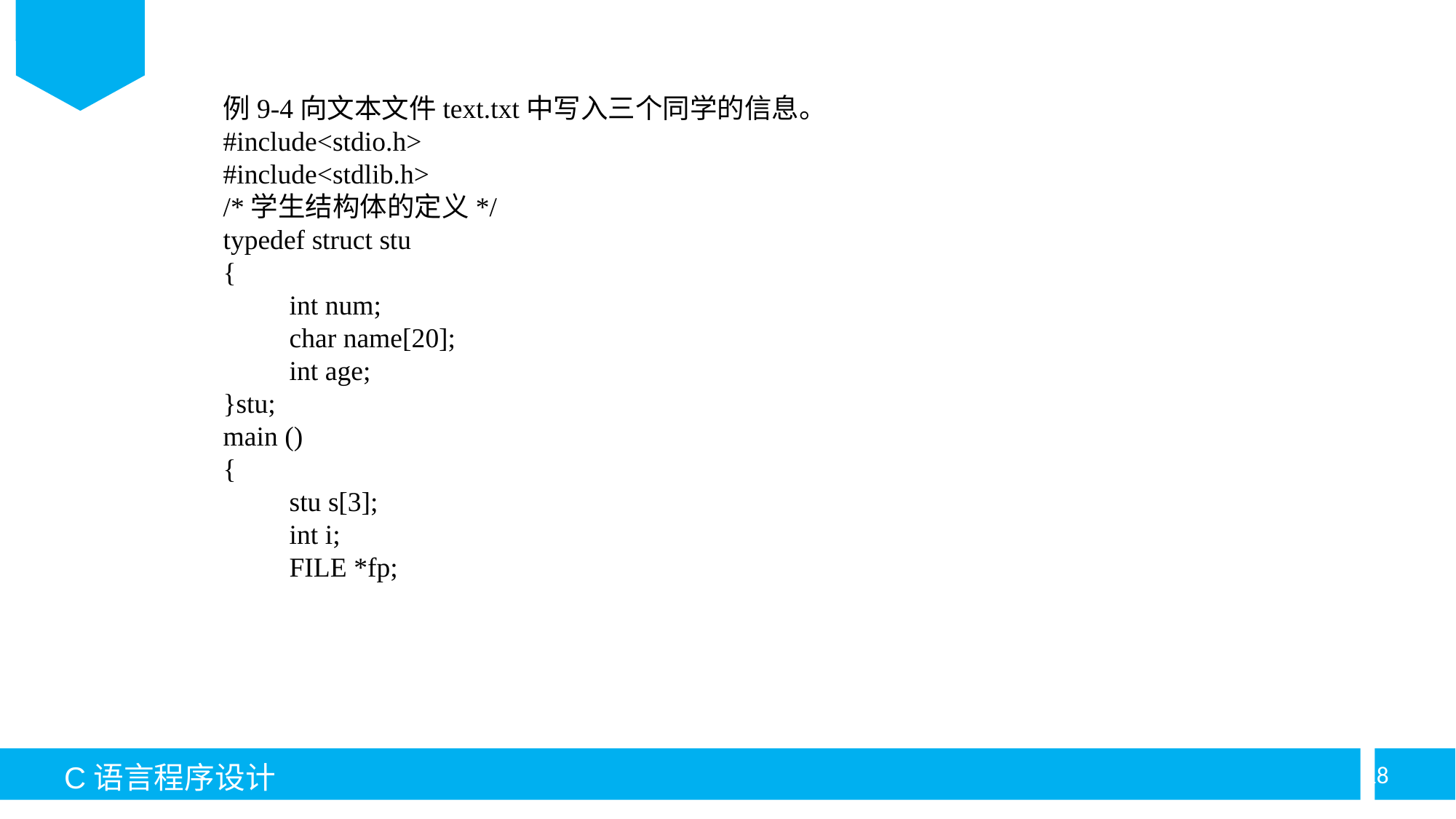

例9-4向文本文件text.txt中写入三个同学的信息。
#include<stdio.h>
#include<stdlib.h>
/*学生结构体的定义*/
typedef struct stu
{
	int num;
	char name[20];
	int age;
}stu;
main ()
{
	stu s[3];
	int i;
	FILE *fp;